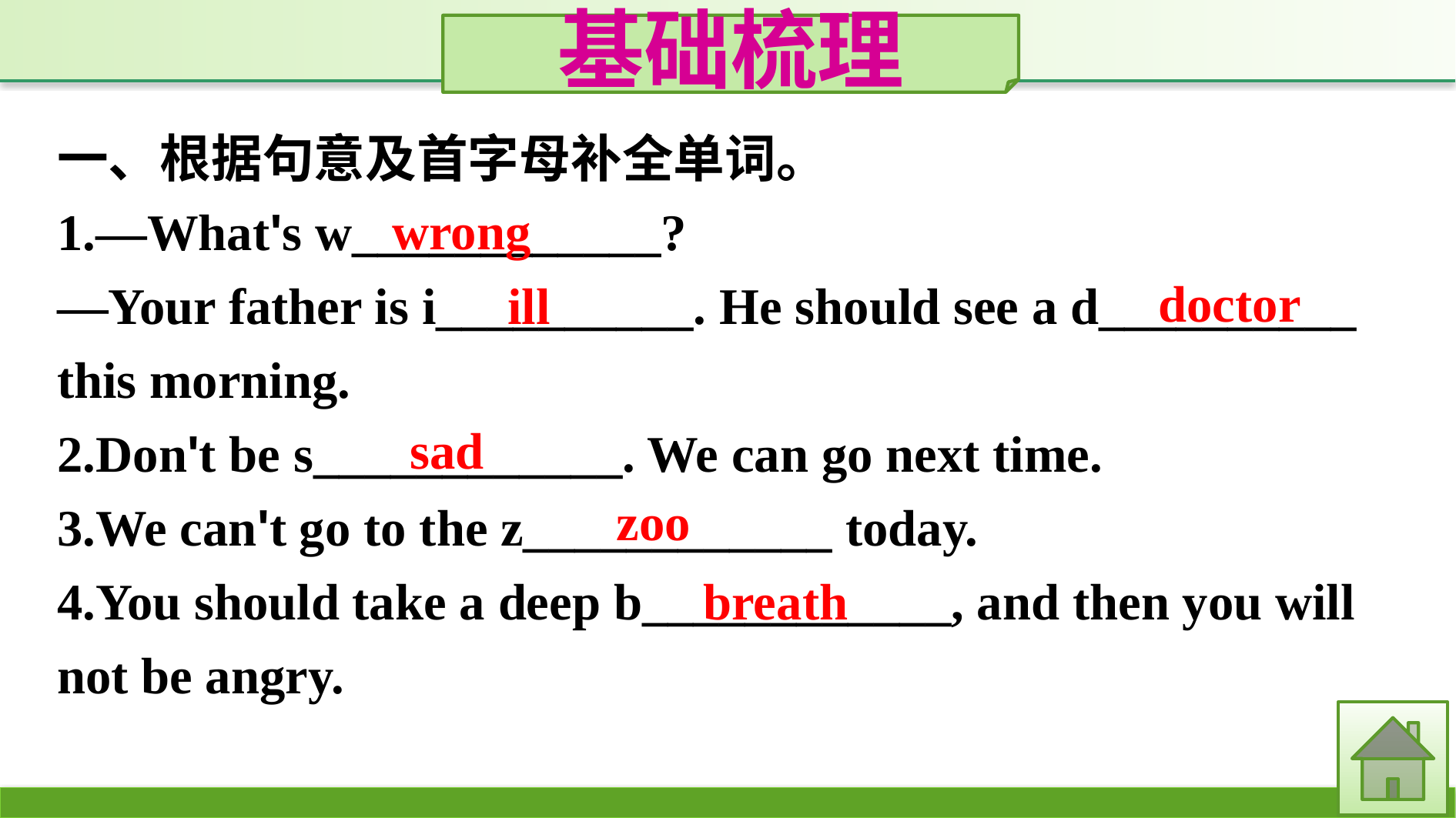

基础梳理
一、根据句意及首字母补全单词。
1.—What's w____________?
—Your father is i__________. He should see a d__________ this morning.
2.Don't be s____________. We can go next time.
3.We can't go to the z____________ today.
4.You should take a deep b____________, and then you will not be angry.
wrong
doctor
ill
sad
zoo
breath